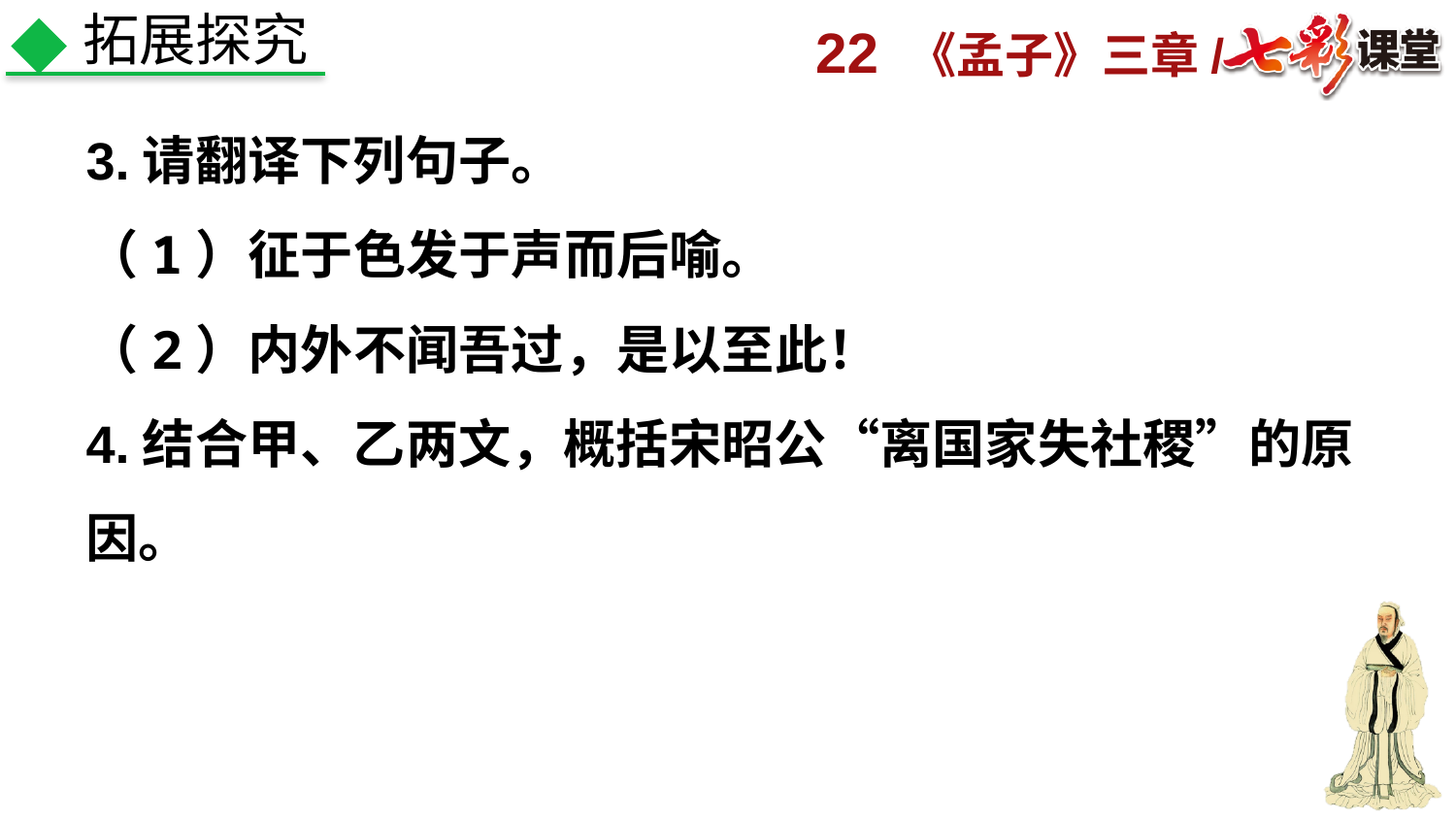

拓展探究

3.请翻译下列句子。
（1）征于色发于声而后喻。
（2）内外不闻吾过，是以至此！
4.结合甲、乙两文，概括宋昭公“离国家失社稷”的原因。